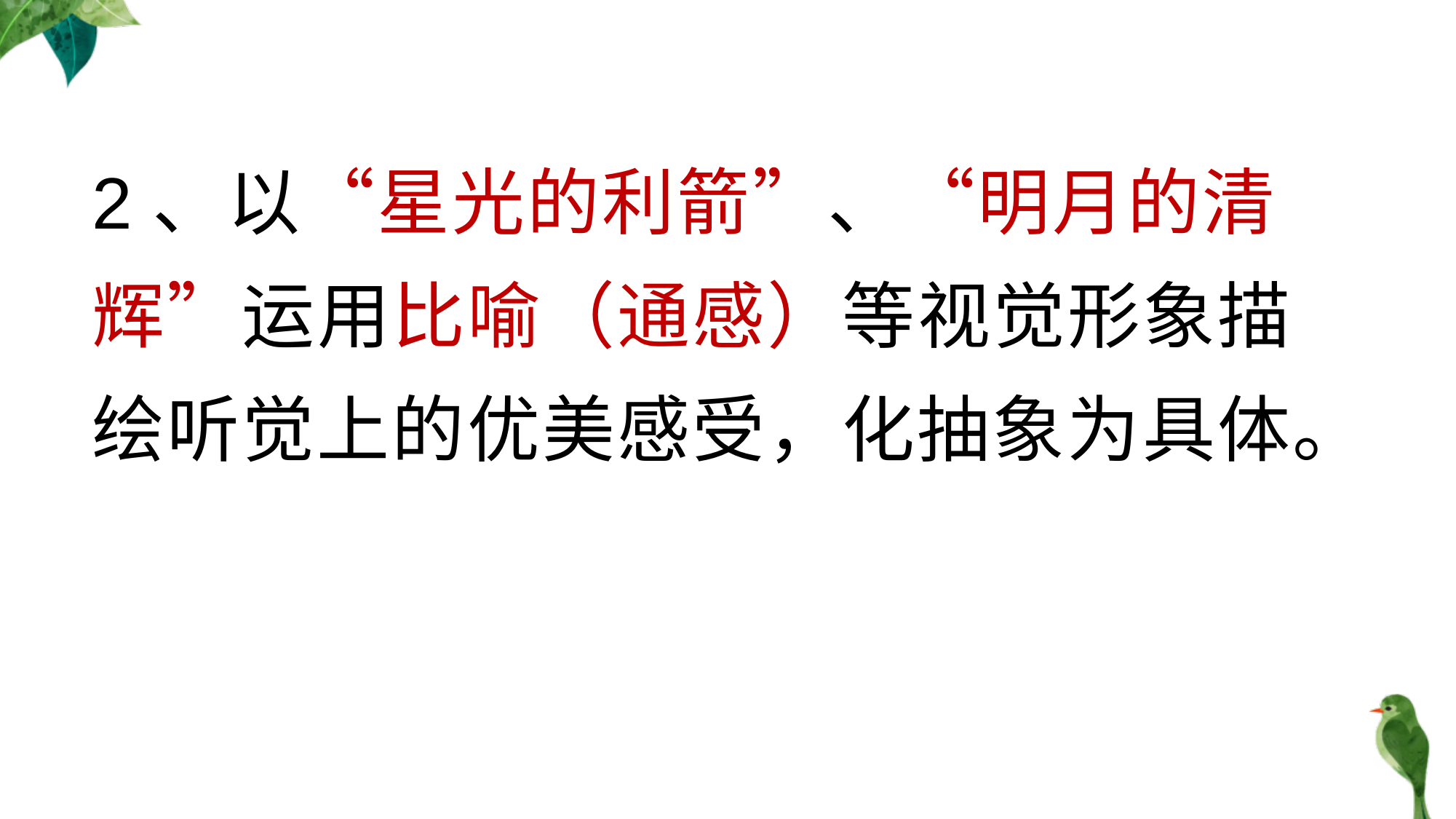

2、以“星光的利箭”、“明月的清辉”运用比喻（通感）等视觉形象描绘听觉上的优美感受，化抽象为具体。